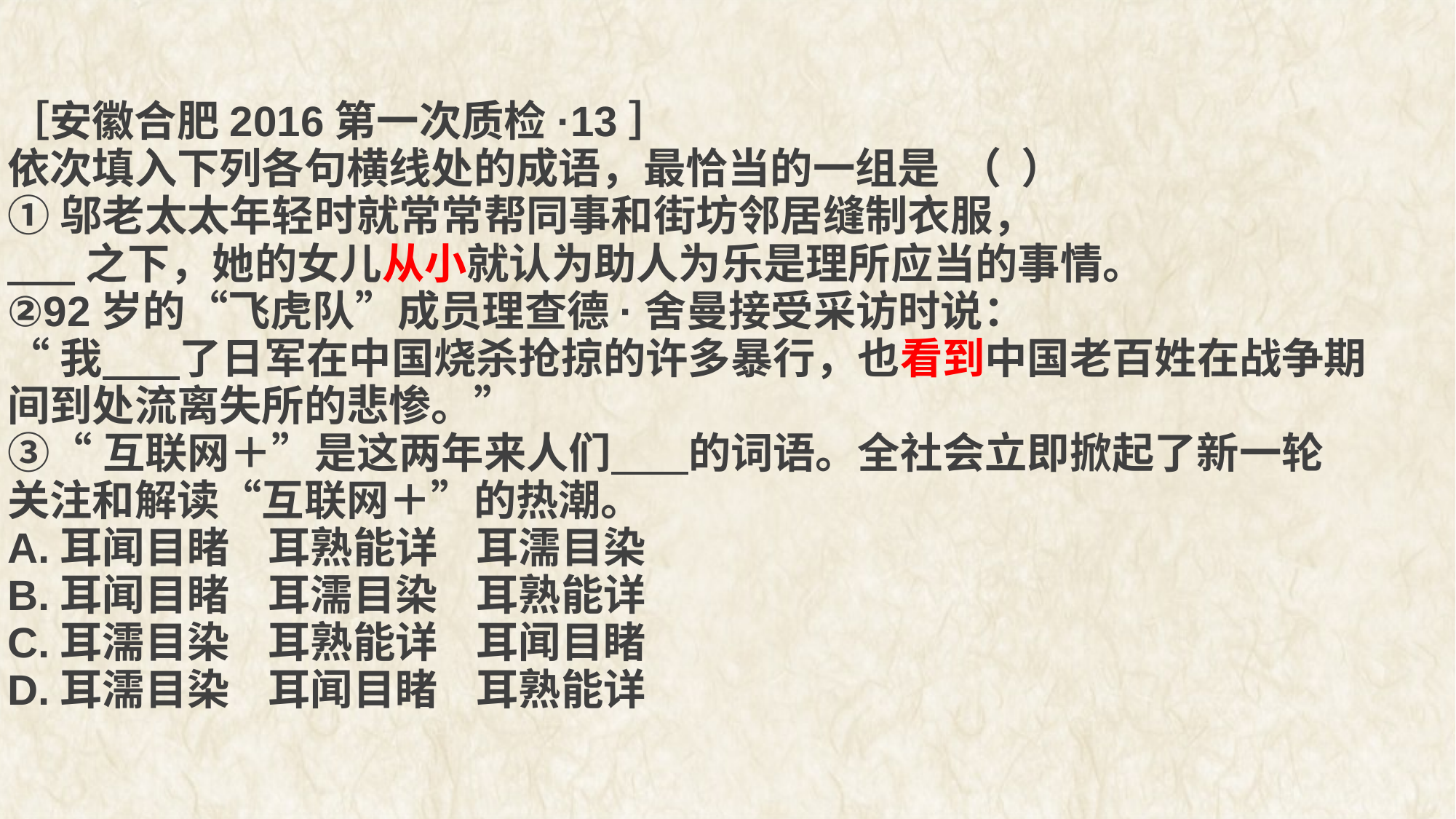

［安徽合肥2016第一次质检·13］
依次填入下列各句横线处的成语，最恰当的一组是  （  ）
①邬老太太年轻时就常常帮同事和街坊邻居缝制衣服，
       之下，她的女儿从小就认为助人为乐是理所应当的事情。
②92岁的“飞虎队”成员理查德·舍曼接受采访时说：
“我        了日军在中国烧杀抢掠的许多暴行，也看到中国老百姓在战争期
间到处流离失所的悲惨。”
③“互联网＋”是这两年来人们        的词语。全社会立即掀起了新一轮
关注和解读“互联网＋”的热潮。
A.耳闻目睹    耳熟能详    耳濡目染
B.耳闻目睹    耳濡目染    耳熟能详
C.耳濡目染    耳熟能详    耳闻目睹
D.耳濡目染    耳闻目睹    耳熟能详